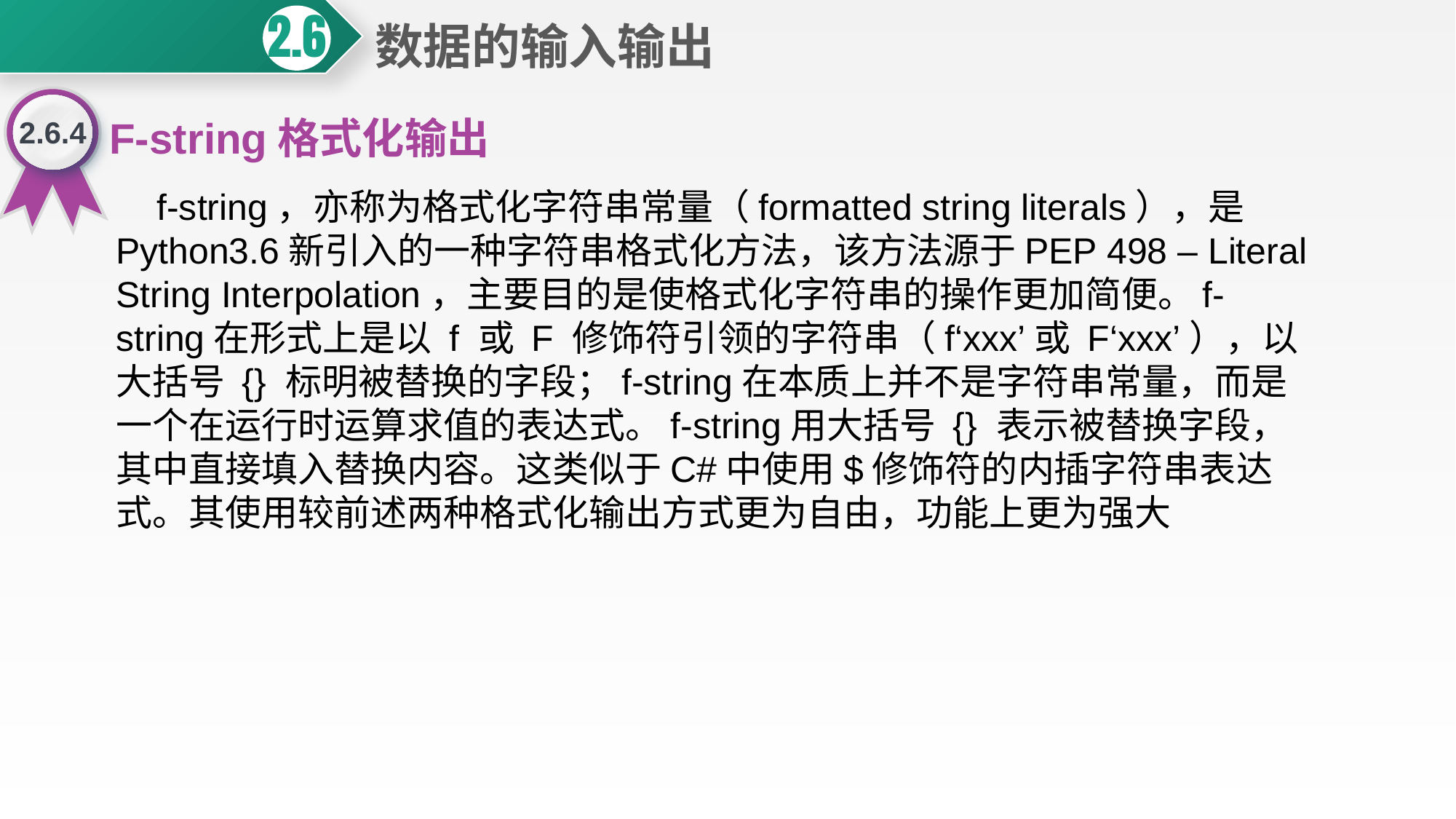

数据的输入输出

2.6

2.6.4
F-string格式化输出
    f-string，亦称为格式化字符串常量（formatted string literals），是Python3.6新引入的一种字符串格式化方法，该方法源于PEP 498 – Literal String Interpolation，主要目的是使格式化字符串的操作更加简便。f-string在形式上是以 f 或 F 修饰符引领的字符串（f‘xxx’或 F‘xxx’），以大括号 {} 标明被替换的字段；f-string在本质上并不是字符串常量，而是一个在运行时运算求值的表达式。f-string用大括号 {} 表示被替换字段，其中直接填入替换内容。这类似于C#中使用$修饰符的内插字符串表达式。其使用较前述两种格式化输出方式更为自由，功能上更为强大